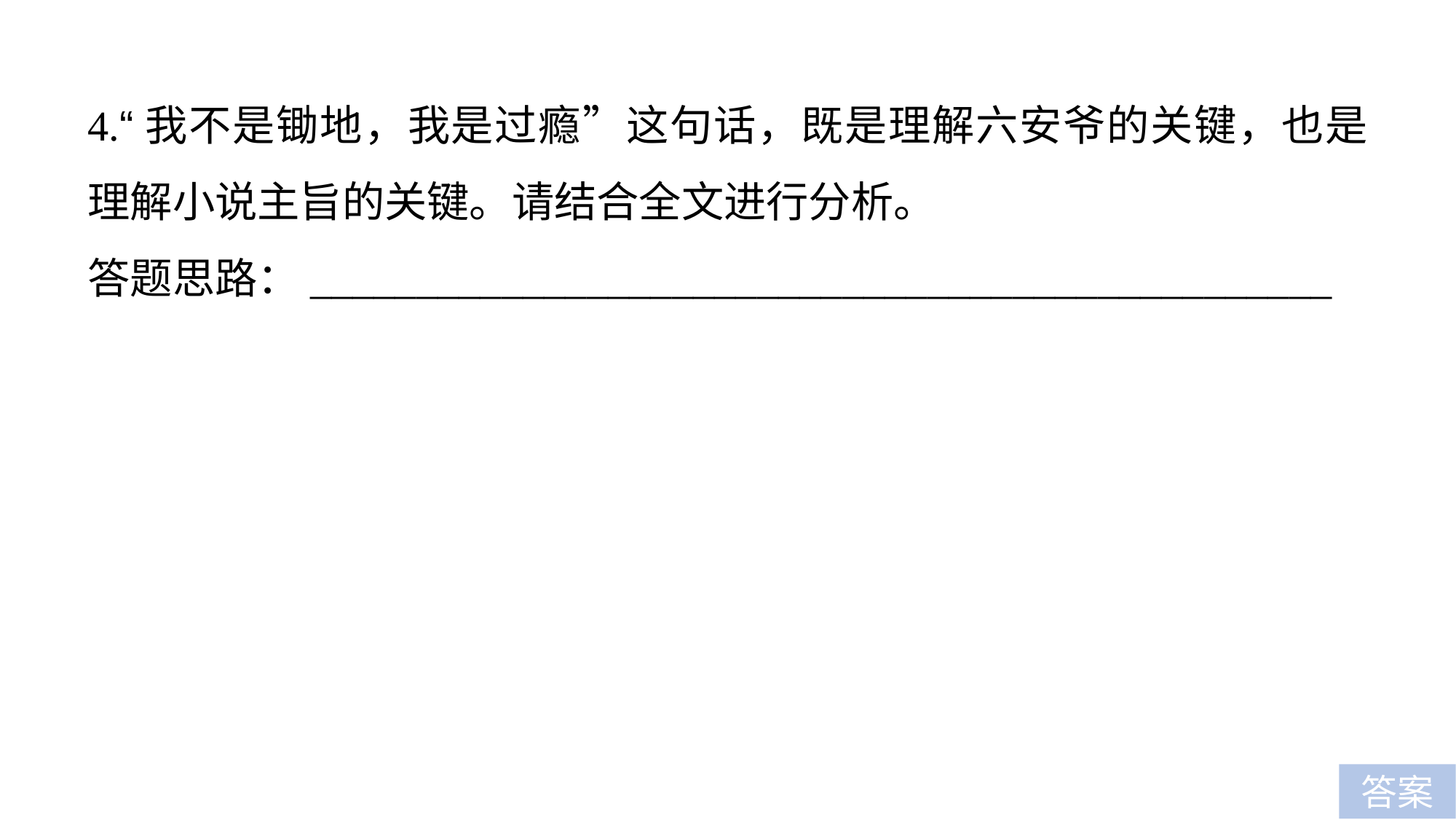

4.“我不是锄地，我是过瘾”这句话，既是理解六安爷的关键，也是理解小说主旨的关键。请结合全文进行分析。
答题思路：________________________________________________
答案